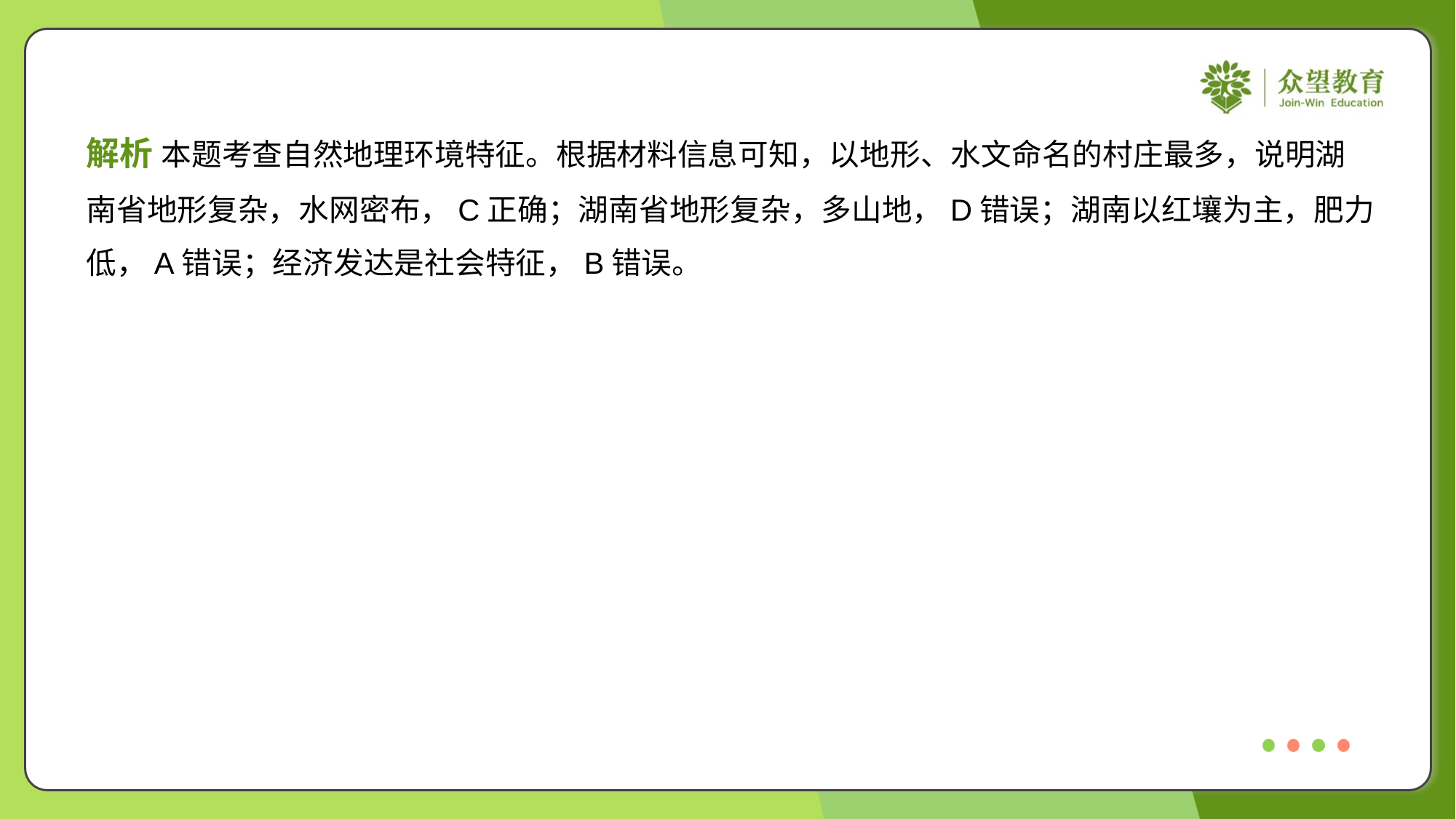

解析 本题考查自然地理环境特征。根据材料信息可知，以地形、水文命名的村庄最多，说明湖
南省地形复杂，水网密布，C正确；湖南省地形复杂，多山地，D错误；湖南以红壤为主，肥力
低，A错误；经济发达是社会特征，B错误。